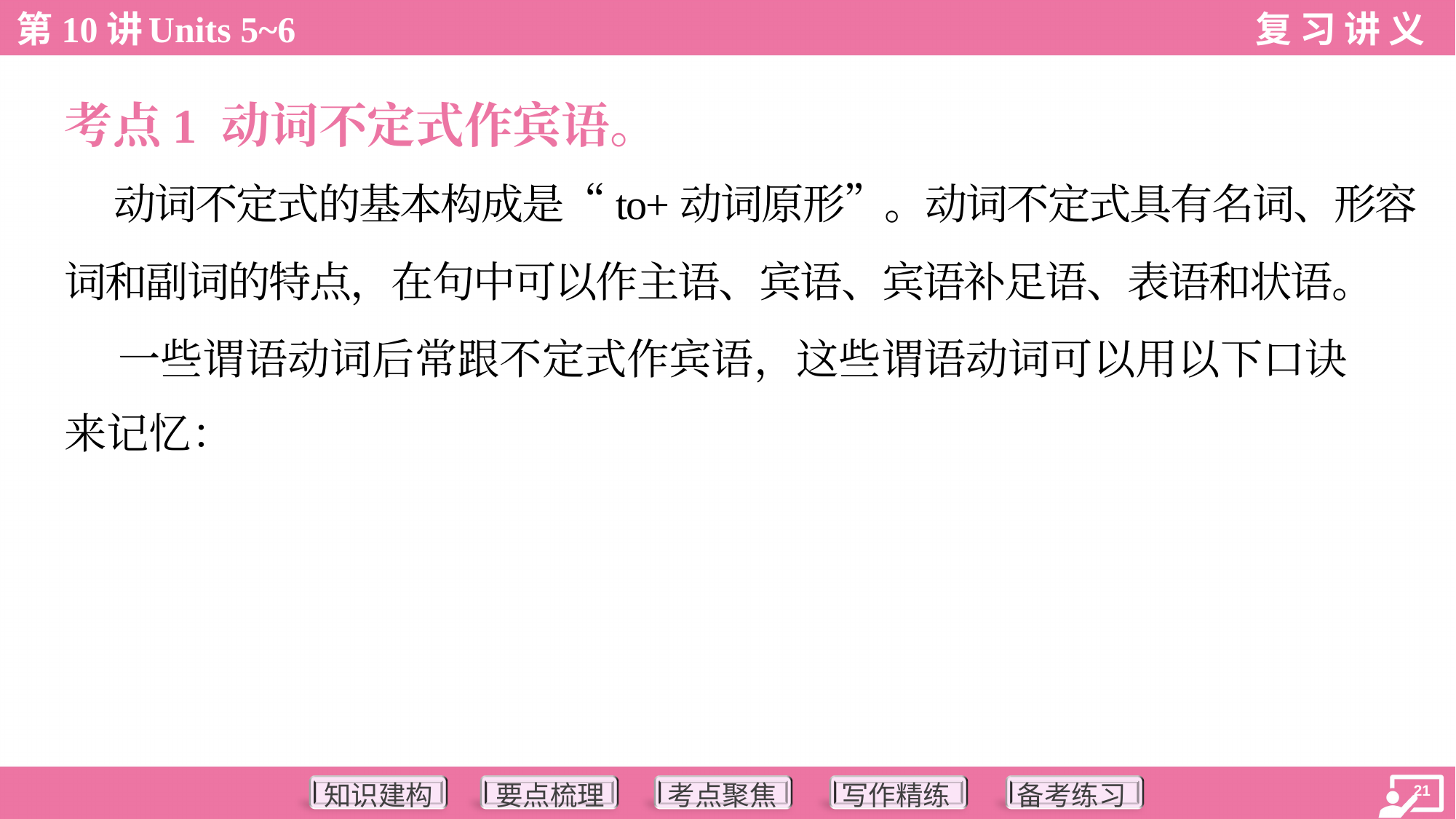

考点1 动词不定式作宾语。
    动词不定式的基本构成是“to+动词原形”。动词不定式具有名词、形容
词和副词的特点，在句中可以作主语、宾语、宾语补足语、表语和状语。
    一些谓语动词后常跟不定式作宾语，这些谓语动词可以用以下口诀
来记忆：